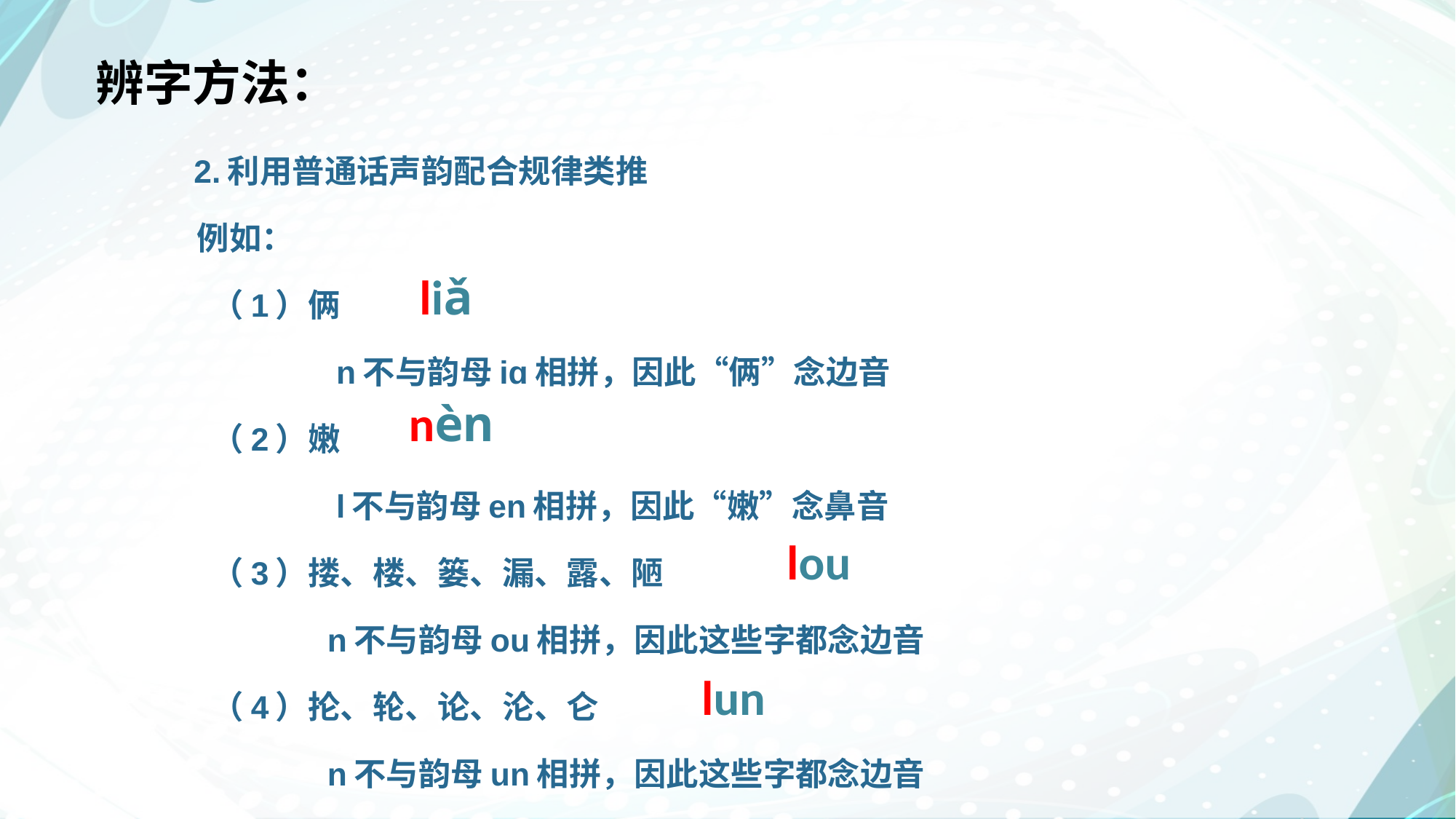

# 辨字方法：
           2.利用普通话声韵配合规律类推
             例如：
               （1）俩
                           n不与韵母iɑ相拼，因此“俩”念边音
               （2）嫩
                           l不与韵母en相拼，因此“嫩”念鼻音
               （3）搂、楼、篓、漏、露、陋
                          n不与韵母ou相拼，因此这些字都念边音
               （4）抡、轮、论、沦、仑
                          n不与韵母un相拼，因此这些字都念边音
liǎ
nèn
lou
lun